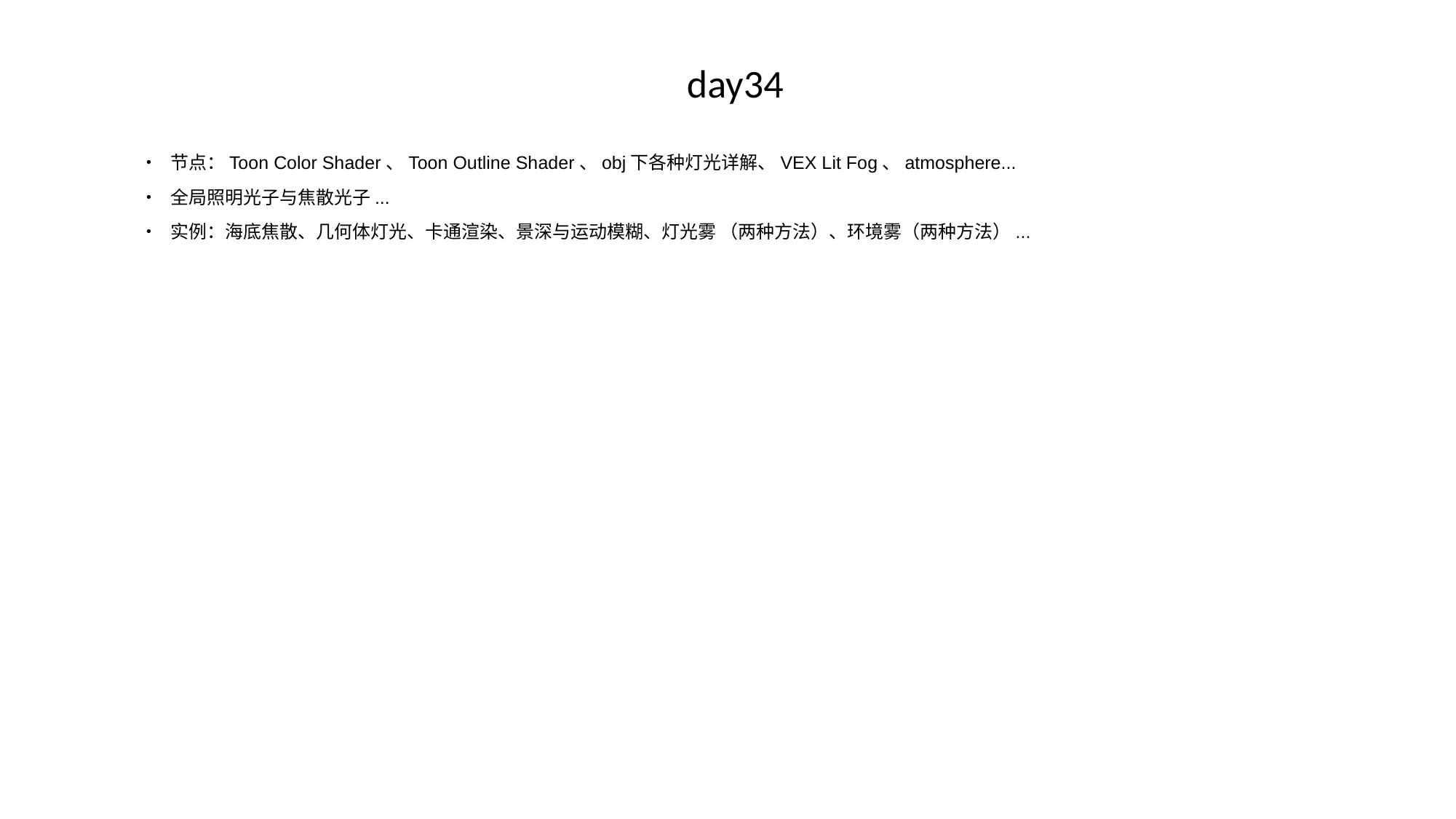

# day34
•  节点：Toon Color Shader、Toon Outline Shader、obj下各种灯光详解、VEX Lit Fog、atmosphere...
•  全局照明光子与焦散光子...
•  实例：海底焦散、几何体灯光、卡通渲染、景深与运动模糊、灯光雾 （两种方法）、环境雾（两种方法）...